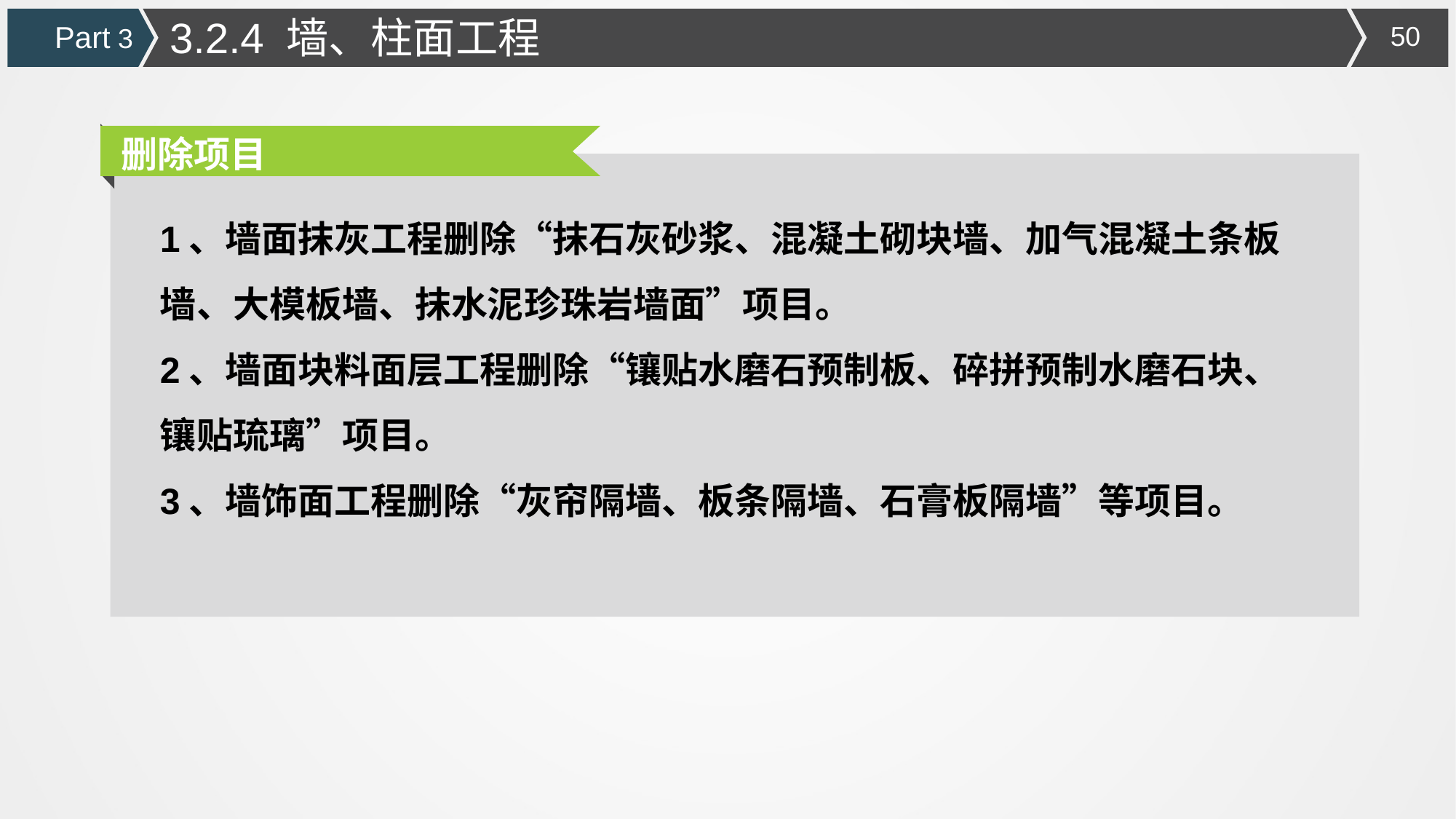

3.2.4 墙、柱面工程
Part 3

删除项目

1、墙面抹灰工程删除“抹石灰砂浆、混凝土砌块墙、加气混凝土条板墙、大模板墙、抹水泥珍珠岩墙面”项目。
2、墙面块料面层工程删除“镶贴水磨石预制板、碎拼预制水磨石块、镶贴琉璃”项目。
3、墙饰面工程删除“灰帘隔墙、板条隔墙、石膏板隔墙”等项目。